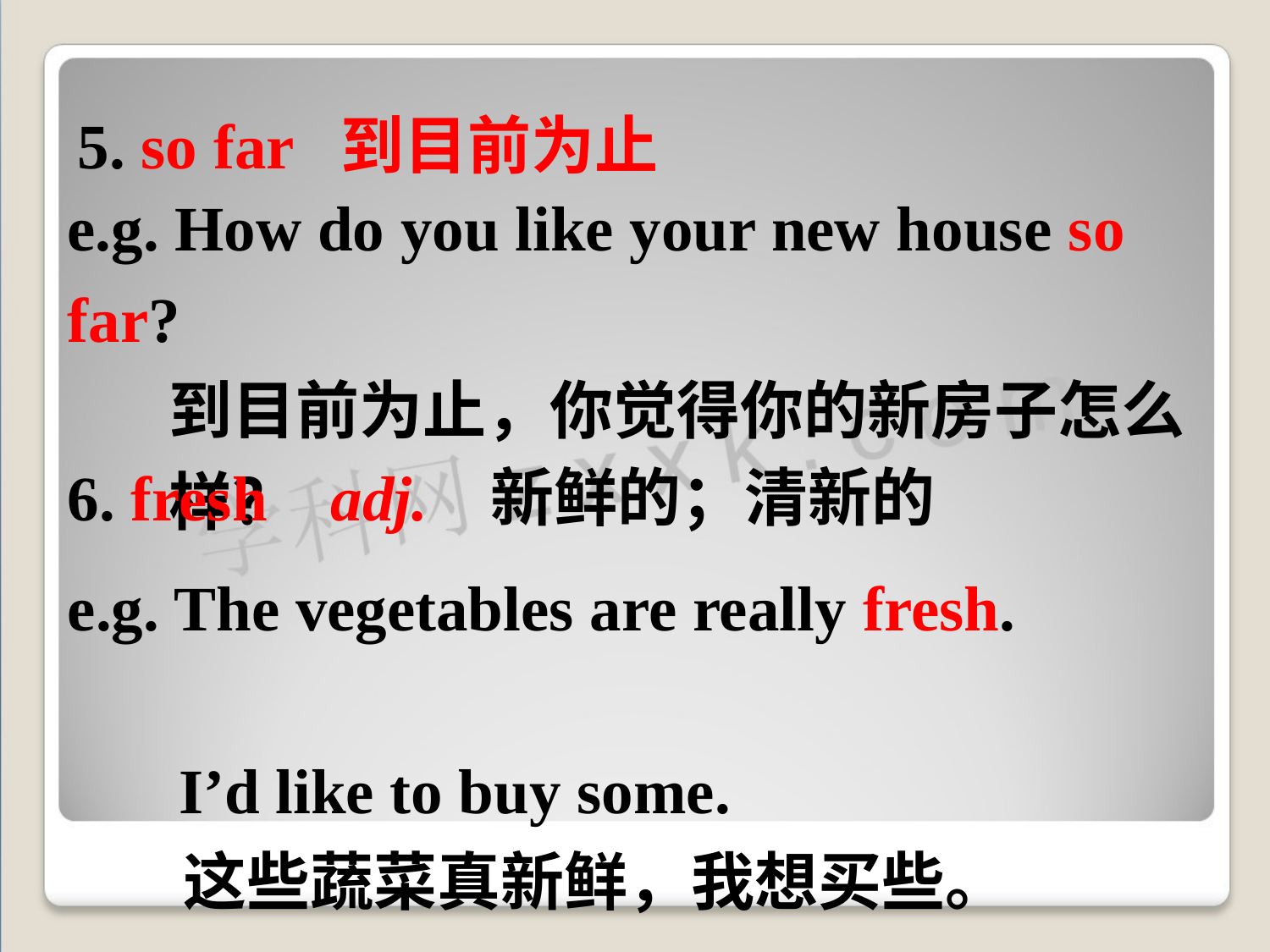

5. so far  到目前为止
e.g. How do you like your new house so far?
      到目前为止，你觉得你的新房子怎么
      样？
6. fresh    adj.   新鲜的；清新的
e.g. The vegetables are really fresh.
       I’d like to buy some.
       这些蔬菜真新鲜，我想买些。